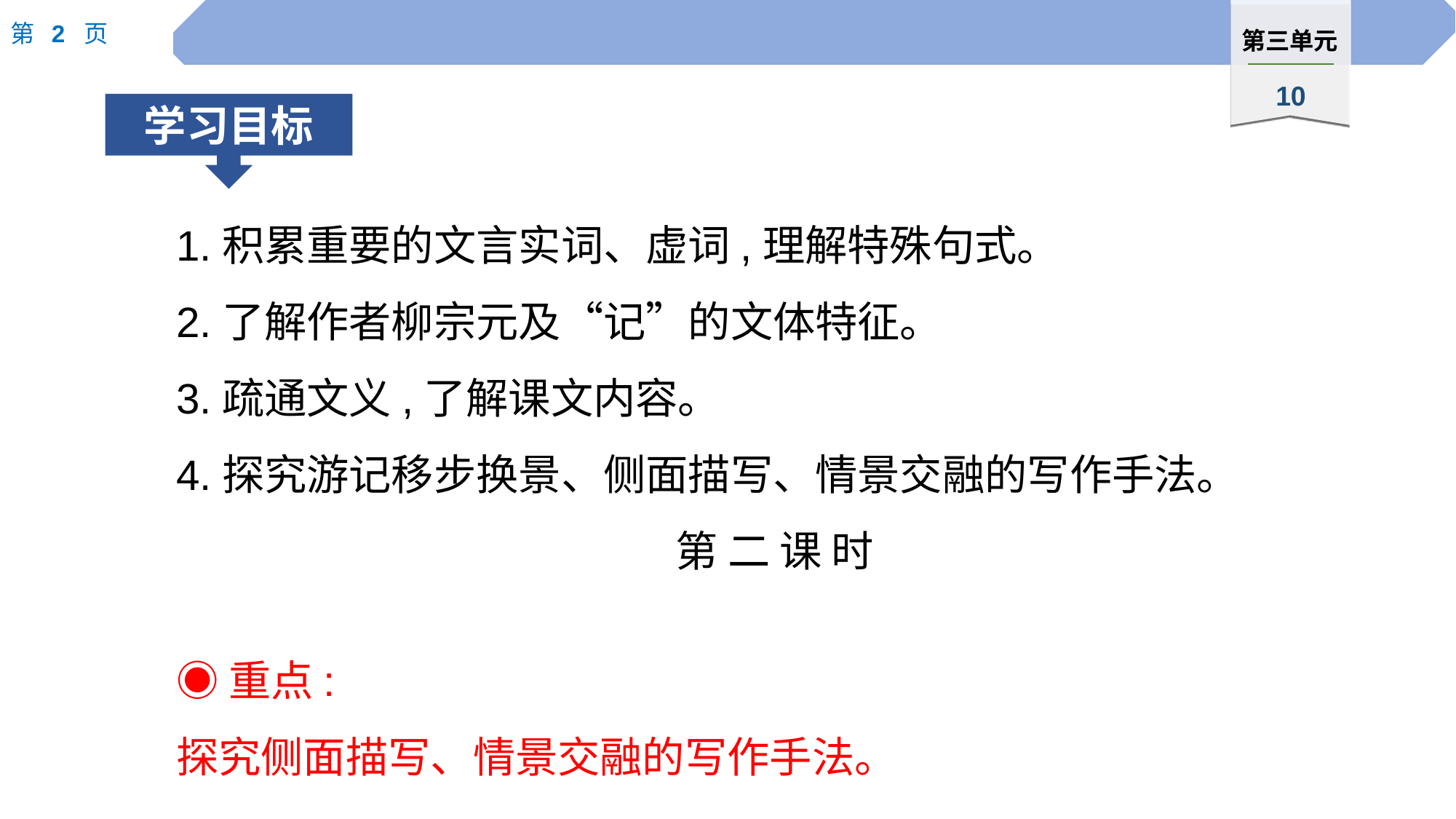

1.积累重要的文言实词、虚词,理解特殊句式。
2.了解作者柳宗元及“记”的文体特征。
3.疏通文义,了解课文内容。
4.探究游记移步换景、侧面描写、情景交融的写作手法。
第 二 课 时

◉重点:
探究侧面描写、情景交融的写作手法。